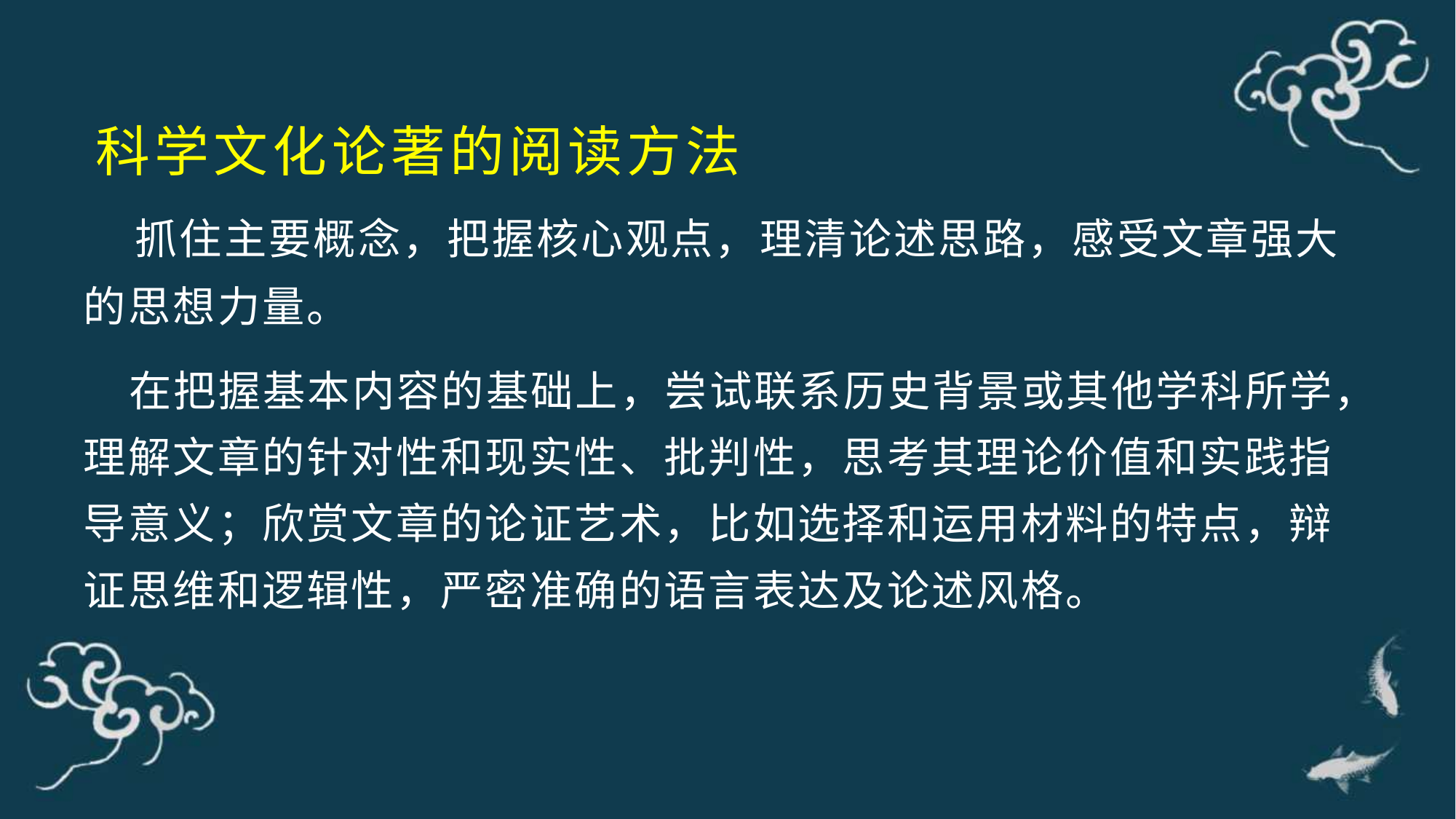

# 科学文化论著的阅读方法
   抓住主要概念，把握核心观点，理清论述思路，感受文章强大的思想力量。
   在把握基本内容的基础上，尝试联系历史背景或其他学科所学，理解文章的针对性和现实性、批判性，思考其理论价值和实践指导意义；欣赏文章的论证艺术，比如选择和运用材料的特点，辩证思维和逻辑性，严密准确的语言表达及论述风格。